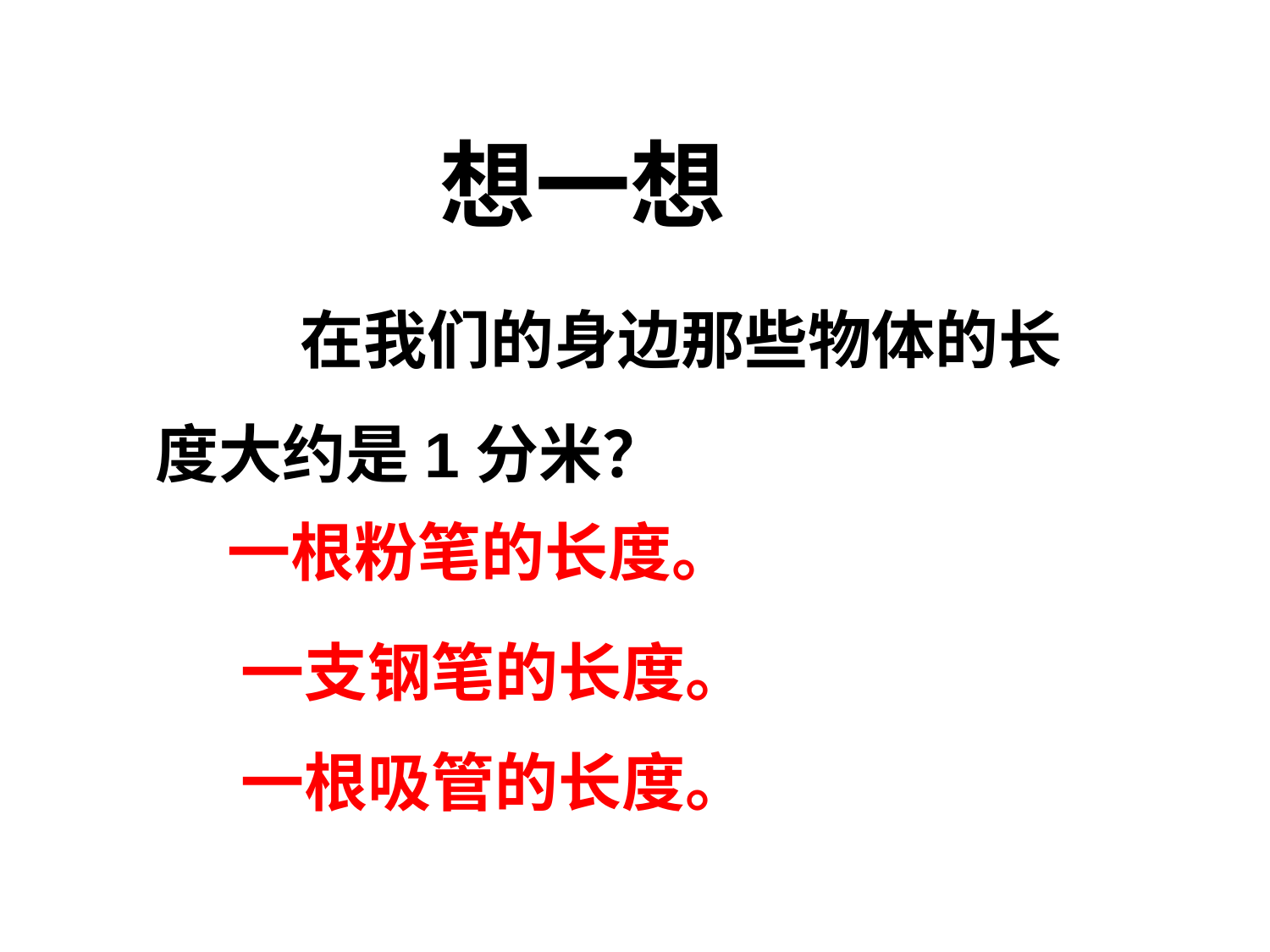

想一想
         在我们的身边那些物体的长度大约是1分米？
一根粉笔的长度。
一支钢笔的长度。
一根吸管的长度。